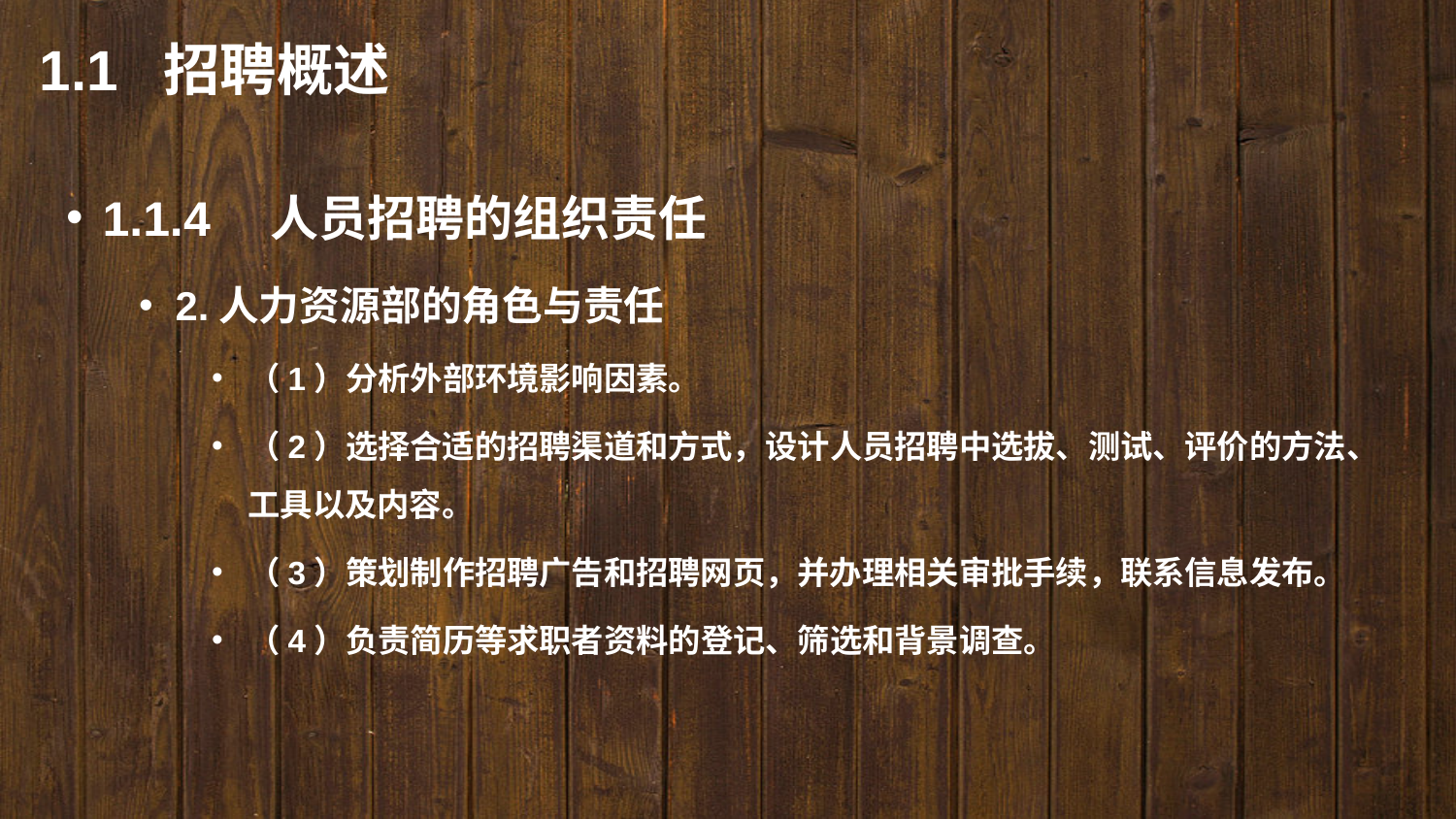

1.1  招聘概述
1.1.4　人员招聘的组织责任
2.人力资源部的角色与责任
（1）分析外部环境影响因素。
（2）选择合适的招聘渠道和方式，设计人员招聘中选拔、测试、评价的方法、工具以及内容。
（3）策划制作招聘广告和招聘网页，并办理相关审批手续，联系信息发布。
（4）负责简历等求职者资料的登记、筛选和背景调查。